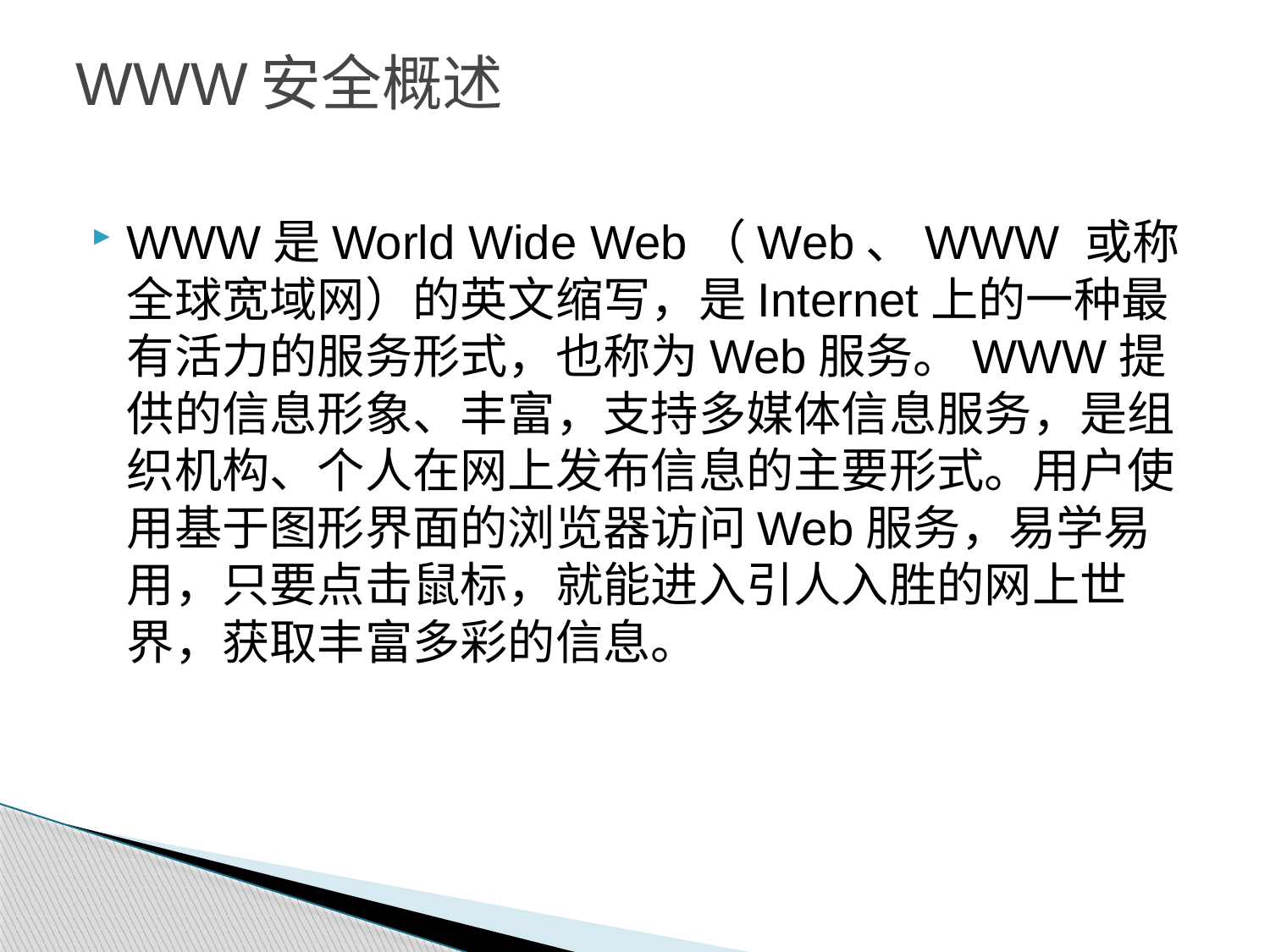

# WWW安全概述
WWW是World Wide Web（Web、WWW 或称全球宽域网）的英文缩写，是Internet上的一种最有活力的服务形式，也称为Web服务。WWW提供的信息形象、丰富，支持多媒体信息服务，是组织机构、个人在网上发布信息的主要形式。用户使用基于图形界面的浏览器访问Web服务，易学易用，只要点击鼠标，就能进入引人入胜的网上世界，获取丰富多彩的信息。